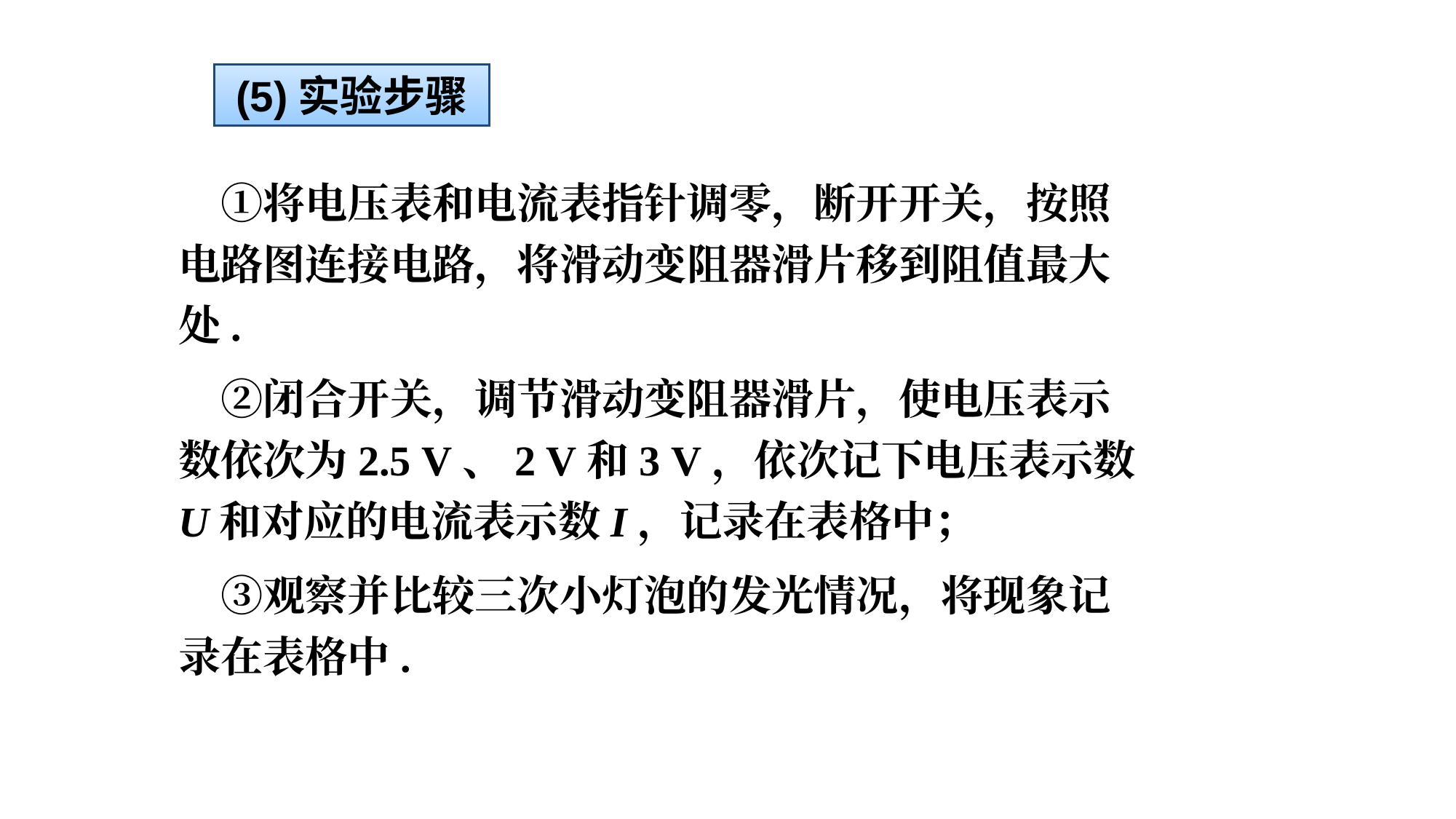

(5)实验步骤
　①将电压表和电流表指针调零，断开开关，按照电路图连接电路，将滑动变阻器滑片移到阻值最大处.
　②闭合开关，调节滑动变阻器滑片，使电压表示数依次为2.5 V、2 V和3 V，依次记下电压表示数U和对应的电流表示数I，记录在表格中；
　③观察并比较三次小灯泡的发光情况，将现象记录在表格中.